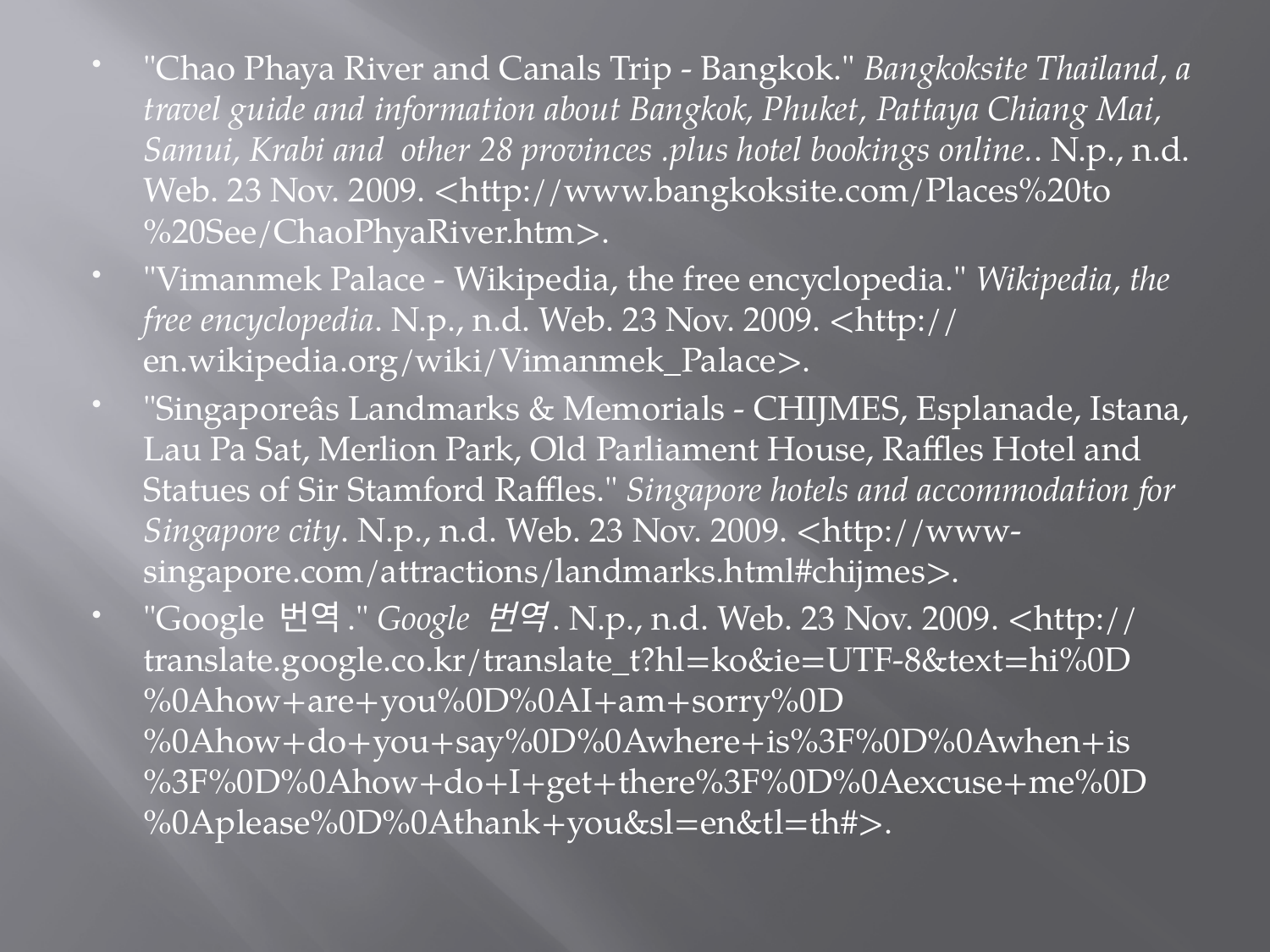

"Chao Phaya River and Canals Trip - Bangkok." Bangkoksite Thailand, a travel guide and information about Bangkok, Phuket, Pattaya Chiang Mai, Samui, Krabi and  other 28 provinces .plus hotel bookings online.. N.p., n.d. Web. 23 Nov. 2009. <http://www.bangkoksite.com/Places%20to%20See/ChaoPhyaRiver.htm>.
"Vimanmek Palace - Wikipedia, the free encyclopedia." Wikipedia, the free encyclopedia. N.p., n.d. Web. 23 Nov. 2009. <http://en.wikipedia.org/wiki/Vimanmek_Palace>.
"Singaporeâs Landmarks & Memorials - CHIJMES, Esplanade, Istana, Lau Pa Sat, Merlion Park, Old Parliament House, Raffles Hotel and Statues of Sir Stamford Raffles." Singapore hotels and accommodation for Singapore city. N.p., n.d. Web. 23 Nov. 2009. <http://www-singapore.com/attractions/landmarks.html#chijmes>.
"Google 번역." Google 번역. N.p., n.d. Web. 23 Nov. 2009. <http://translate.google.co.kr/translate_t?hl=ko&ie=UTF-8&text=hi%0D%0Ahow+are+you%0D%0AI+am+sorry%0D%0Ahow+do+you+say%0D%0Awhere+is%3F%0D%0Awhen+is%3F%0D%0Ahow+do+I+get+there%3F%0D%0Aexcuse+me%0D%0Aplease%0D%0Athank+you&sl=en&tl=th#>.